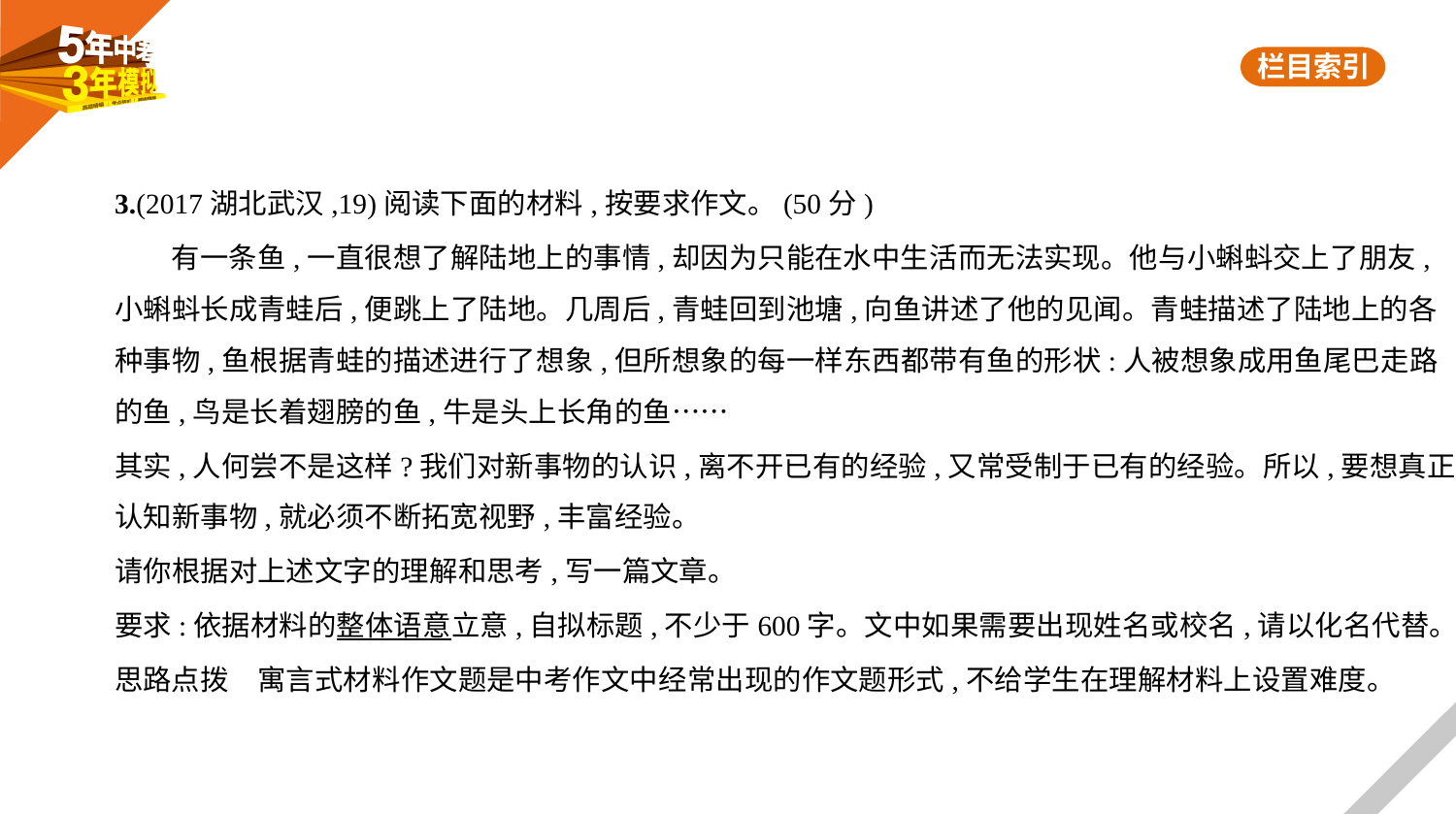

3.(2017湖北武汉,19)阅读下面的材料,按要求作文。(50分)
　　有一条鱼,一直很想了解陆地上的事情,却因为只能在水中生活而无法实现。他与小蝌蚪交上了朋友,
小蝌蚪长成青蛙后,便跳上了陆地。几周后,青蛙回到池塘,向鱼讲述了他的见闻。青蛙描述了陆地上的各
种事物,鱼根据青蛙的描述进行了想象,但所想象的每一样东西都带有鱼的形状:人被想象成用鱼尾巴走路
的鱼,鸟是长着翅膀的鱼,牛是头上长角的鱼……
其实,人何尝不是这样?我们对新事物的认识,离不开已有的经验,又常受制于已有的经验。所以,要想真正
认知新事物,就必须不断拓宽视野,丰富经验。
请你根据对上述文字的理解和思考,写一篇文章。
要求:依据材料的整体语意立意,自拟标题,不少于600字。文中如果需要出现姓名或校名,请以化名代替。
思路点拨　寓言式材料作文题是中考作文中经常出现的作文题形式,不给学生在理解材料上设置难度。